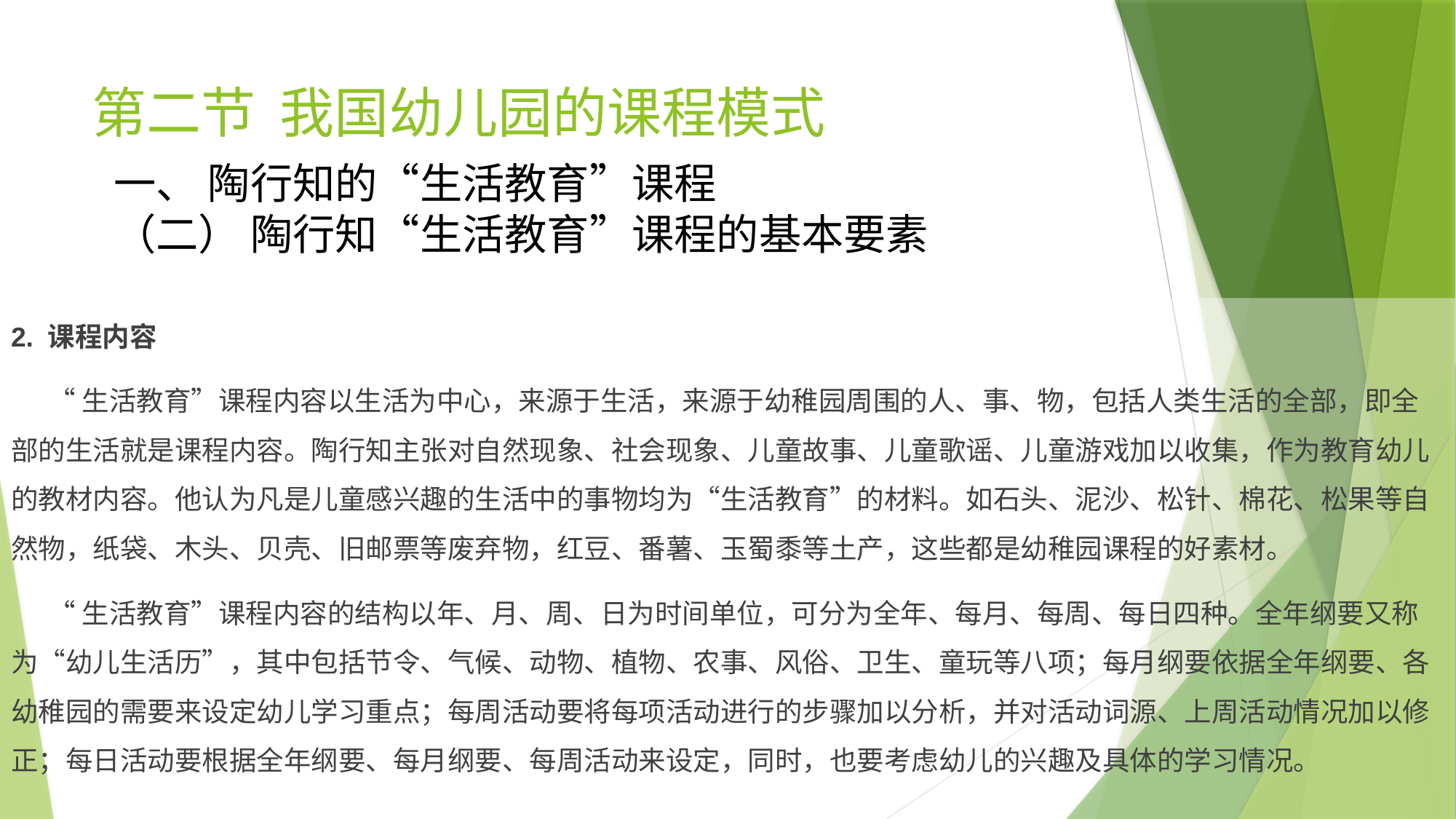

# 第二节  我国幼儿园的课程模式
一、 陶行知的“生活教育”课程
（二） 陶行知“生活教育”课程的基本要素
2. 课程内容
      “生活教育”课程内容以生活为中心，来源于生活，来源于幼稚园周围的人、事、物，包括人类生活的全部，即全部的生活就是课程内容。陶行知主张对自然现象、社会现象、儿童故事、儿童歌谣、儿童游戏加以收集，作为教育幼儿的教材内容。他认为凡是儿童感兴趣的生活中的事物均为“生活教育”的材料。如石头、泥沙、松针、棉花、松果等自然物，纸袋、木头、贝壳、旧邮票等废弃物，红豆、番薯、玉蜀黍等土产，这些都是幼稚园课程的好素材。
      “生活教育”课程内容的结构以年、月、周、日为时间单位，可分为全年、每月、每周、每日四种。全年纲要又称为“幼儿生活历”，其中包括节令、气候、动物、植物、农事、风俗、卫生、童玩等八项；每月纲要依据全年纲要、各幼稚园的需要来设定幼儿学习重点；每周活动要将每项活动进行的步骤加以分析，并对活动词源、上周活动情况加以修正；每日活动要根据全年纲要、每月纲要、每周活动来设定，同时，也要考虑幼儿的兴趣及具体的学习情况。